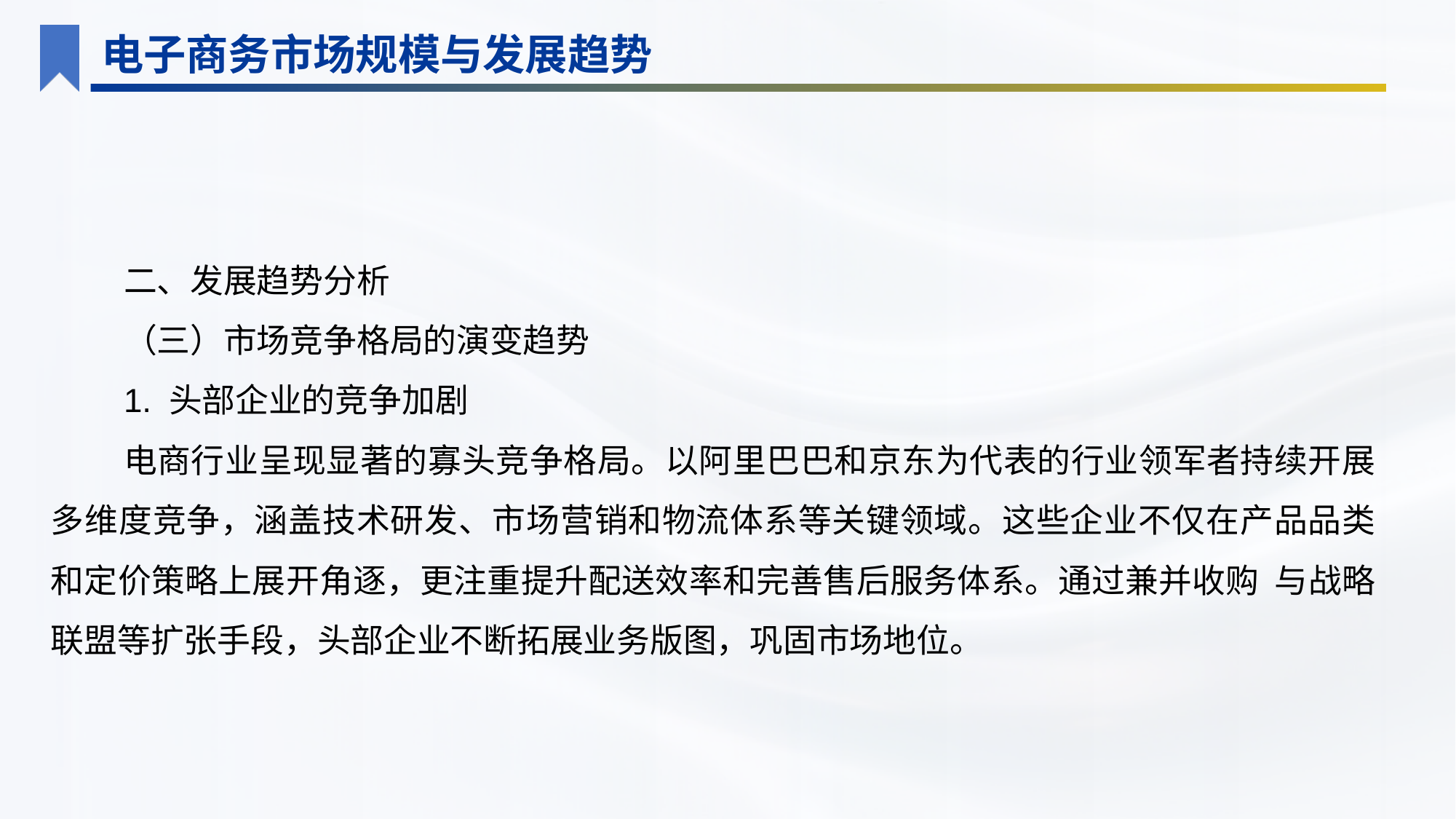

电子商务市场规模与发展趋势
二、发展趋势分析
（三）市场竞争格局的演变趋势
1. 头部企业的竞争加剧
电商行业呈现显著的寡头竞争格局。以阿里巴巴和京东为代表的行业领军者持续开展多维度竞争，涵盖技术研发、市场营销和物流体系等关键领域。这些企业不仅在产品品类和定价策略上展开角逐，更注重提升配送效率和完善售后服务体系。通过兼并收购  与战略联盟等扩张手段，头部企业不断拓展业务版图，巩固市场地位。